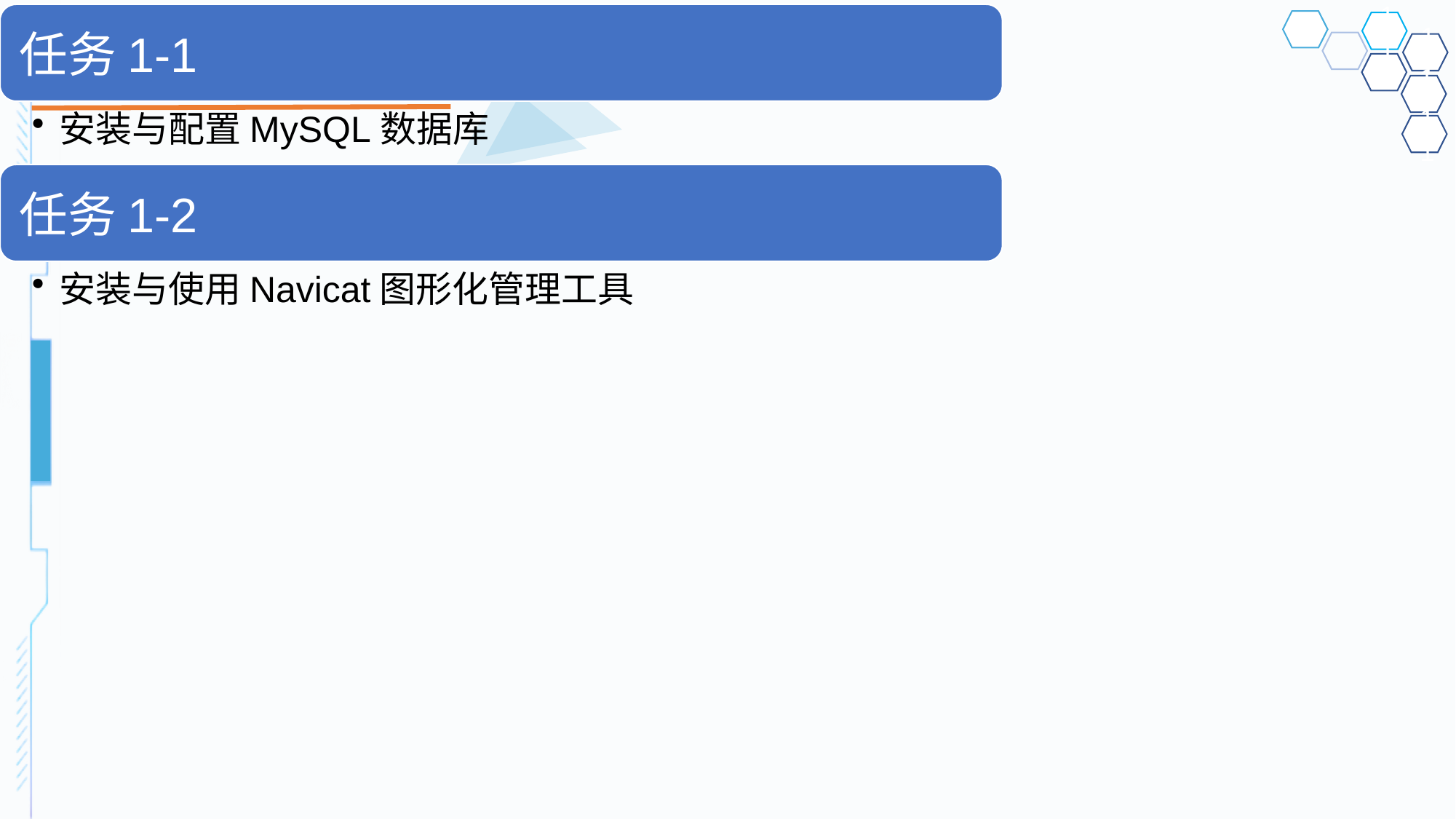

# 任务一 MySQL 的安装与配置

任务1-1
安装与配置MySQL数据库
任务1-2
安装与使用Navicat图形化管理工具